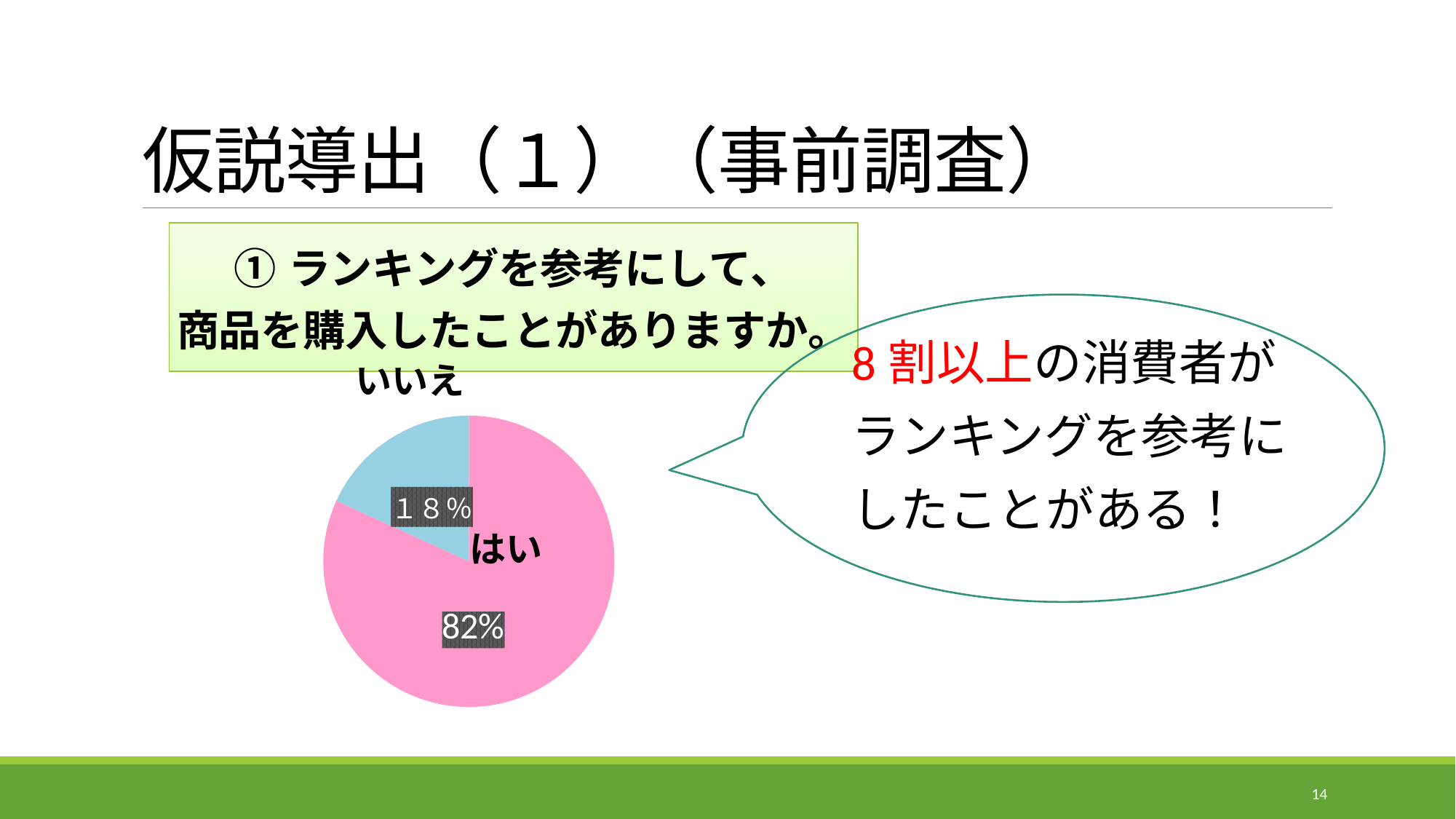

# 仮説導出（１）（事前調査）

### Chart: ①ランキングを参考にして、
商品を購入したことがありますか。

| Category |  |
|---|---|
| はい | 108.0 |
| いいえ | 24.0 |
8割以上の消費者が
ランキングを参考に
したことがある！
いいえ
はい
14